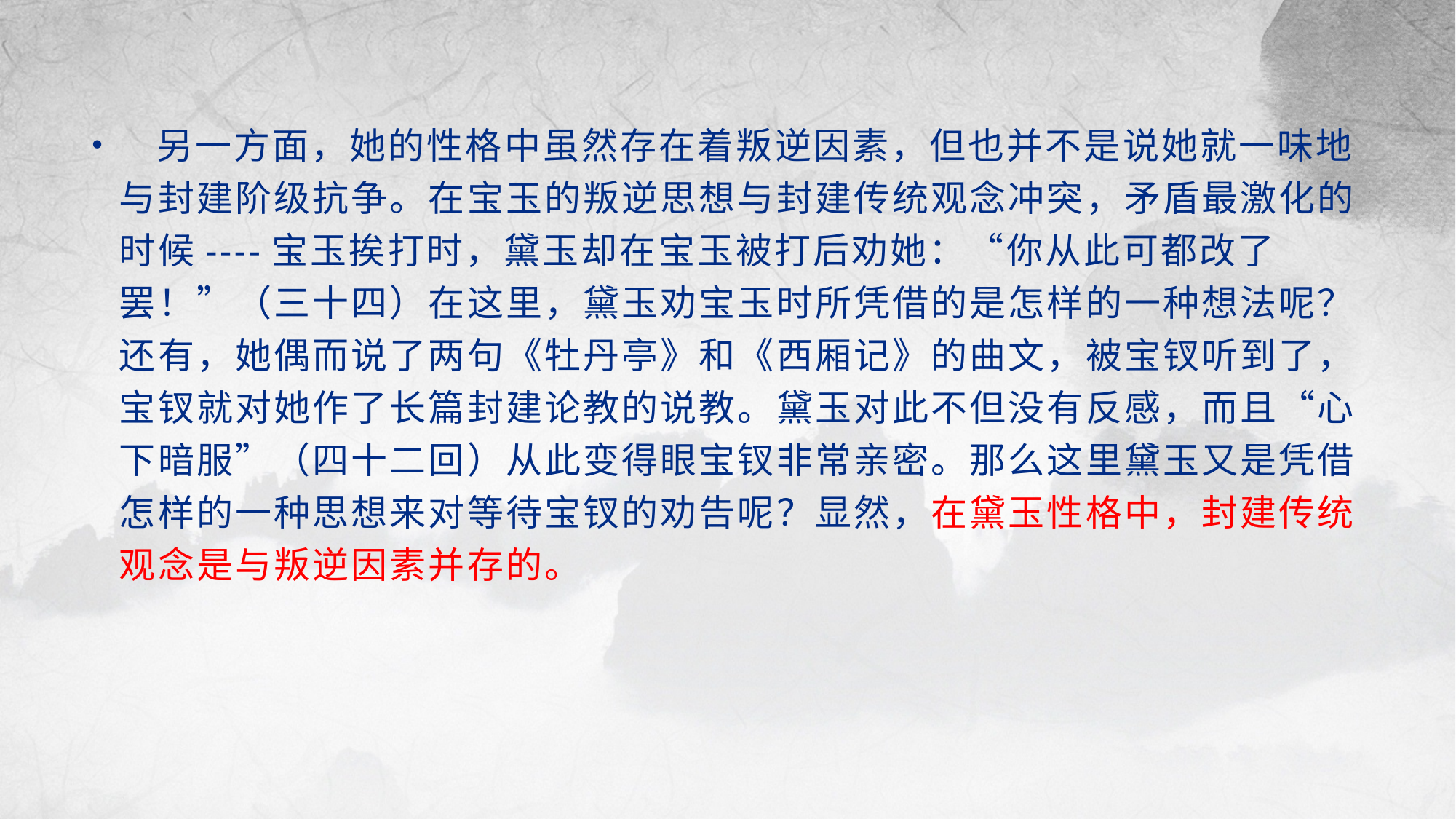

另一方面，她的性格中虽然存在着叛逆因素，但也并不是说她就一味地与封建阶级抗争。在宝玉的叛逆思想与封建传统观念冲突，矛盾最激化的时候----宝玉挨打时，黛玉却在宝玉被打后劝她：“你从此可都改了罢！”（三十四）在这里，黛玉劝宝玉时所凭借的是怎样的一种想法呢？还有，她偶而说了两句《牡丹亭》和《西厢记》的曲文，被宝钗听到了，宝钗就对她作了长篇封建论教的说教。黛玉对此不但没有反感，而且“心下暗服”（四十二回）从此变得眼宝钗非常亲密。那么这里黛玉又是凭借怎样的一种思想来对等待宝钗的劝告呢？显然，在黛玉性格中，封建传统观念是与叛逆因素并存的。